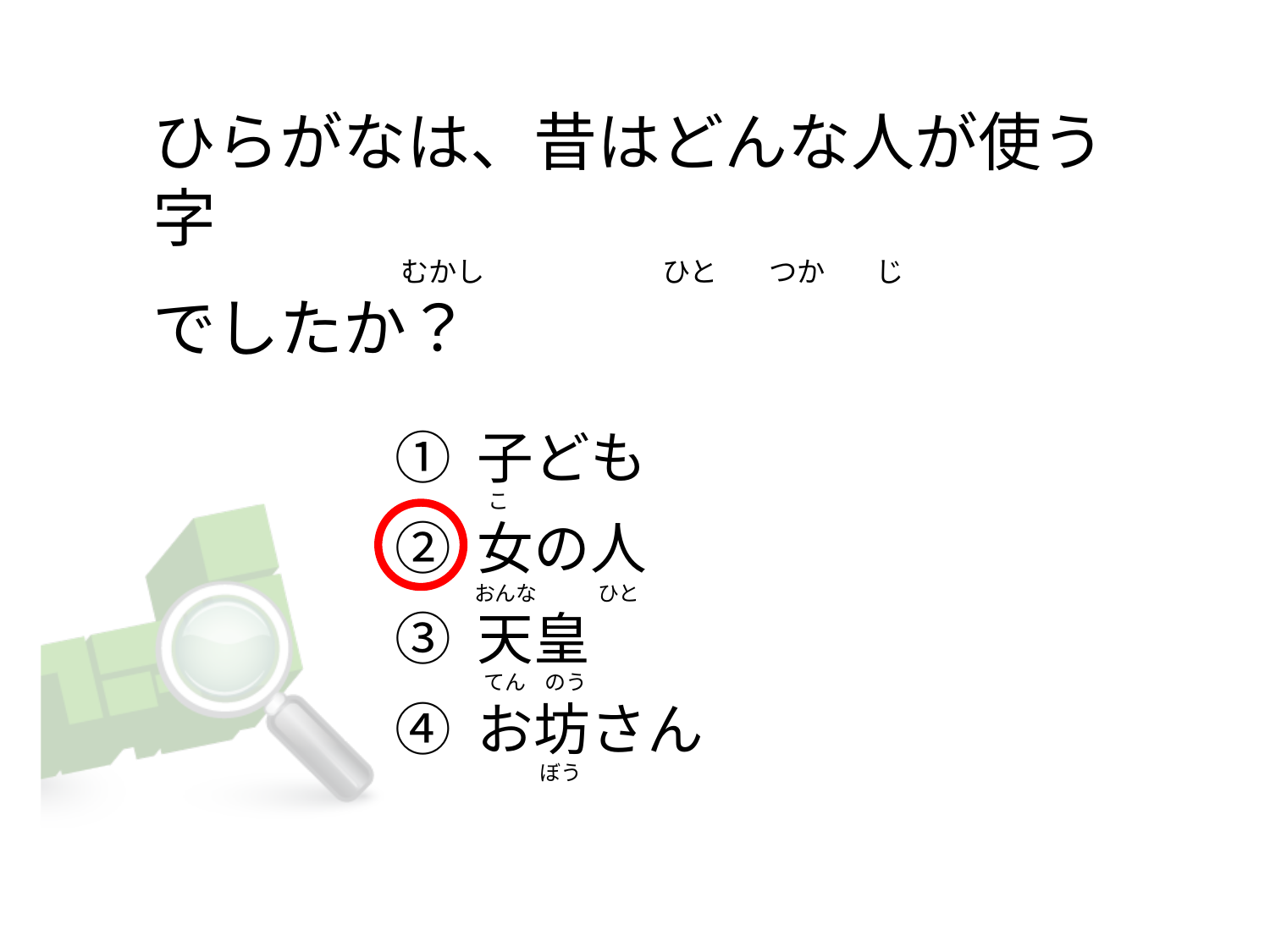

# ひらがなは、昔はどんな人が使う字                                        むかし                            ひと        つか        じ でしたか？
① 子ども
② 女の人
③ 天皇
④ お坊さん
  こ

おんな             ひと
 てん    のう
             ぼう